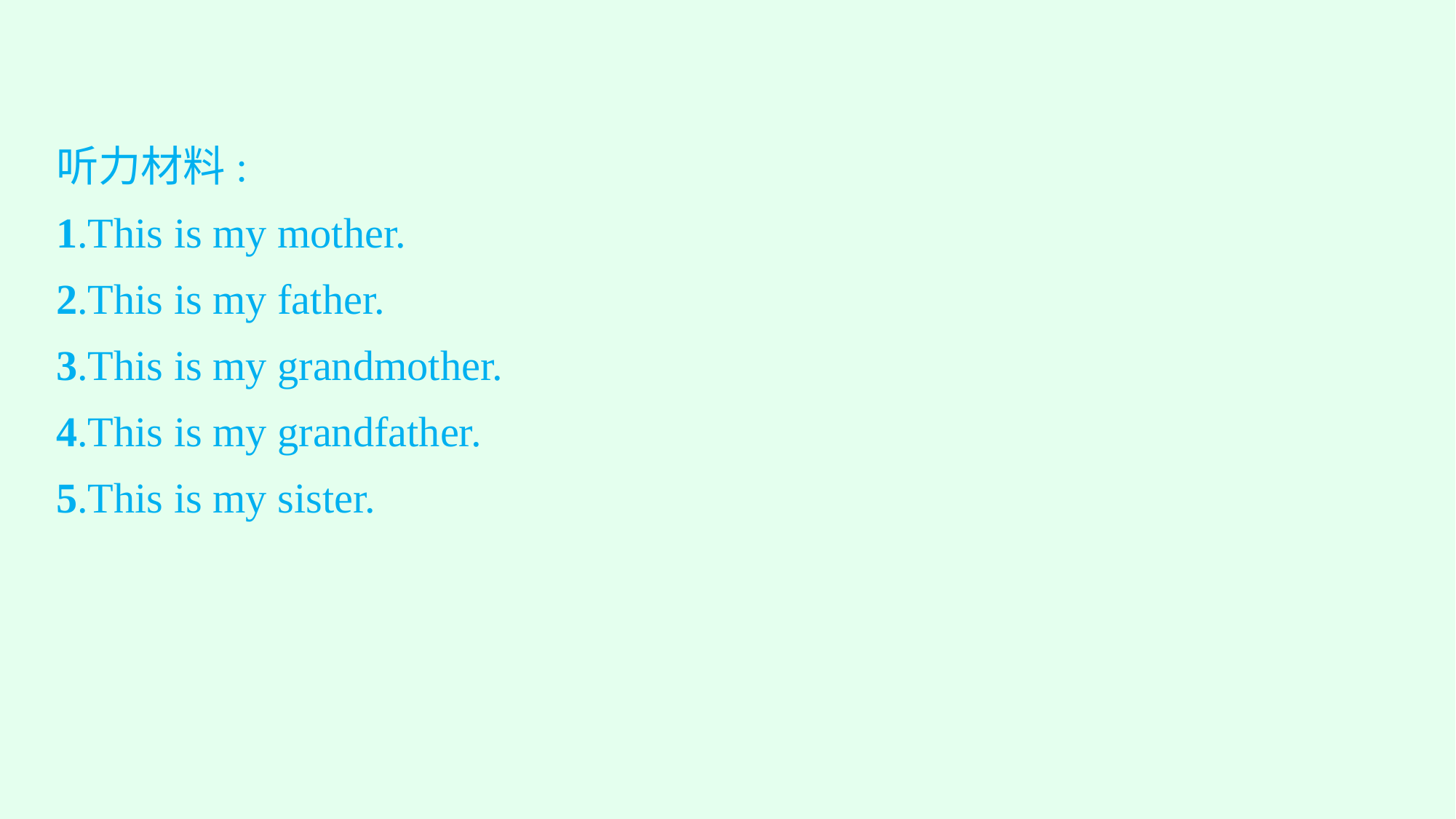

听力材料:
1.This is my mother.
2.This is my father.
3.This is my grandmother.
4.This is my grandfather.
5.This is my sister.